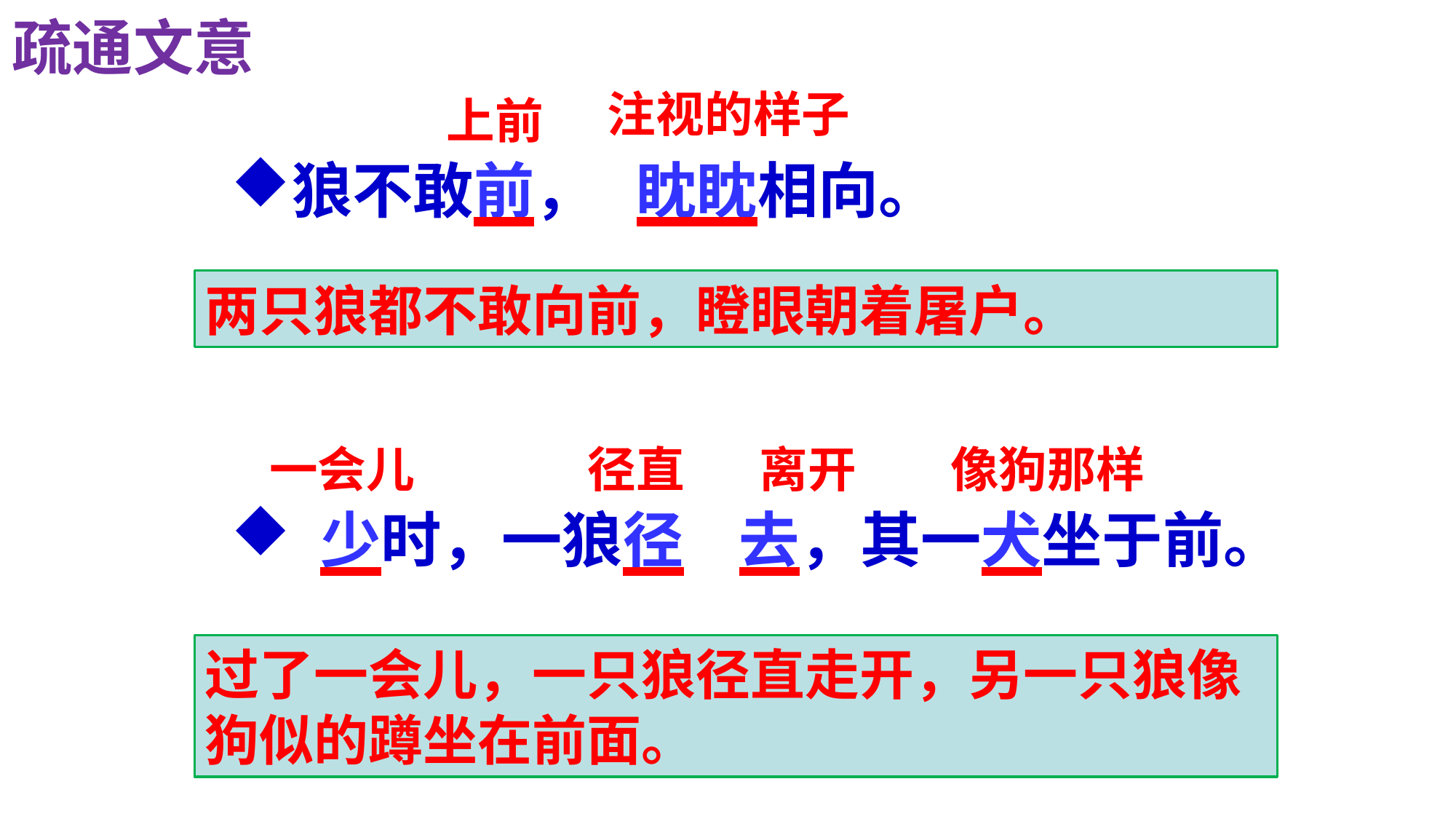

疏通文意
注视的样子
上前
狼不敢前，   眈眈相向。
两只狼都不敢向前，瞪眼朝着屠户。
一会儿
径直
离开
像狗那样
 少时，一狼径    去，其一犬坐于前。
过了一会儿，一只狼径直走开，另一只狼像狗似的蹲坐在前面。